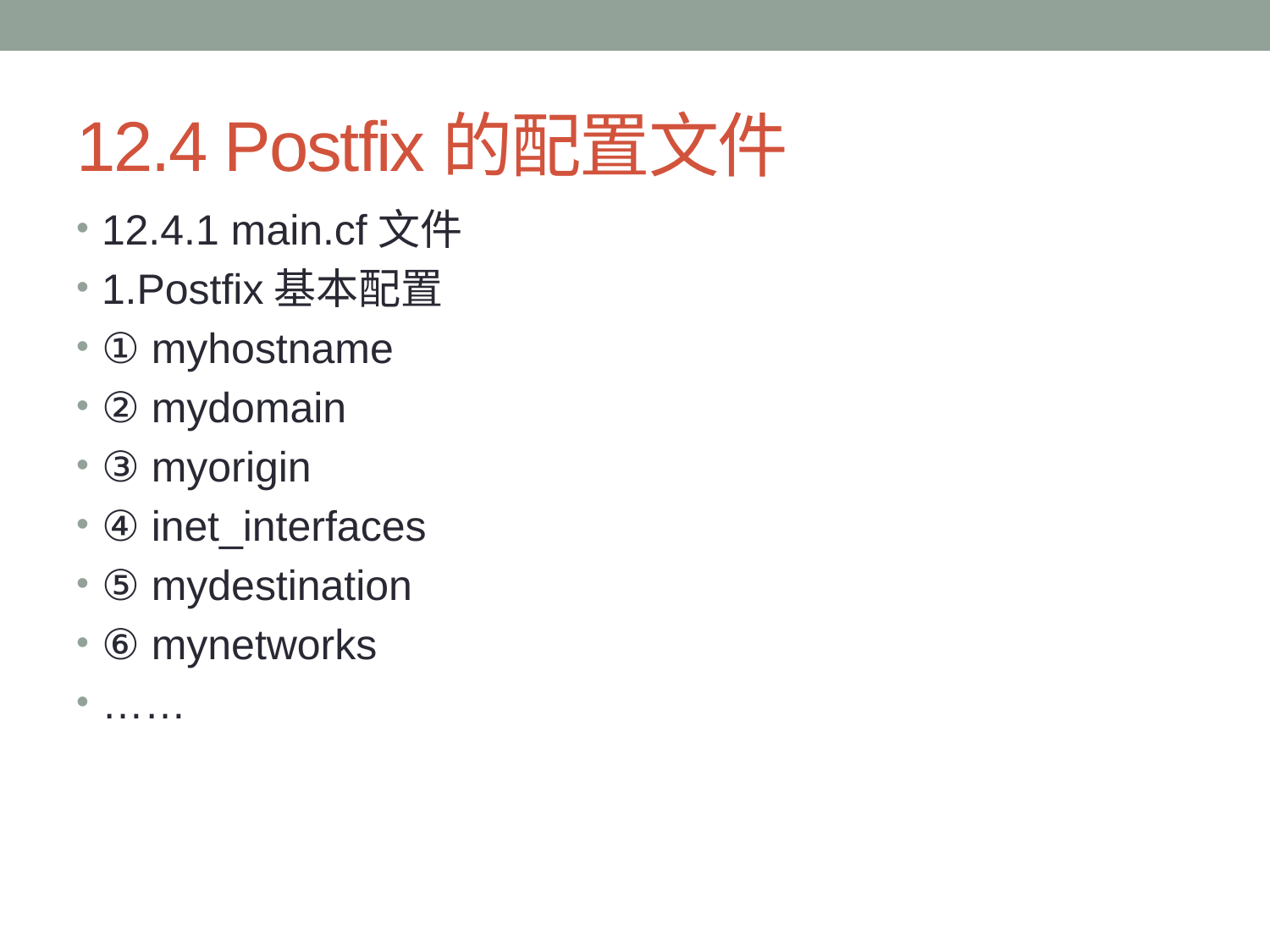

# 12.4 Postfix的配置文件
12.4.1 main.cf文件
1.Postfix基本配置
① myhostname
② mydomain
③ myorigin
④ inet_interfaces
⑤ mydestination
⑥ mynetworks
……